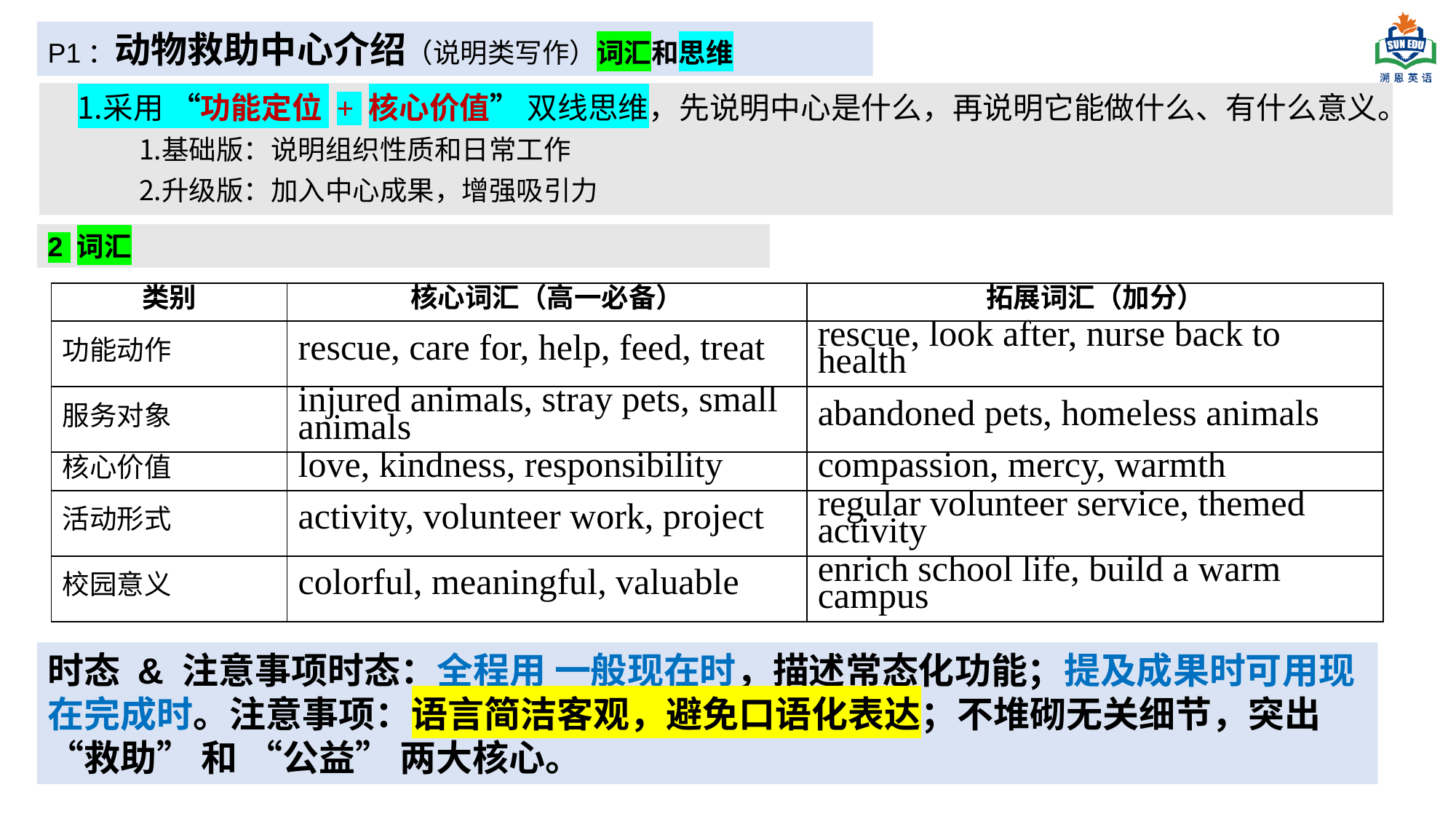

P1：动物救助中心介绍（说明类写作）词汇和思维
采用 “功能定位 + 核心价值” 双线思维，先说明中心是什么，再说明它能做什么、有什么意义。
基础版：说明组织性质和日常工作
升级版：加入中心成果，增强吸引力
2 词汇
| 类别 | 核心词汇（高一必备） | 拓展词汇（加分） |
| --- | --- | --- |
| 功能动作 | rescue, care for, help, feed, treat | rescue, look after, nurse back to health |
| 服务对象 | injured animals, stray pets, small animals | abandoned pets, homeless animals |
| 核心价值 | love, kindness, responsibility | compassion, mercy, warmth |
| 活动形式 | activity, volunteer work, project | regular volunteer service, themed activity |
| 校园意义 | colorful, meaningful, valuable | enrich school life, build a warm campus |
时态 & 注意事项时态：全程用 一般现在时，描述常态化功能；提及成果时可用现在完成时。注意事项：语言简洁客观，避免口语化表达；不堆砌无关细节，突出 “救助” 和 “公益” 两大核心。